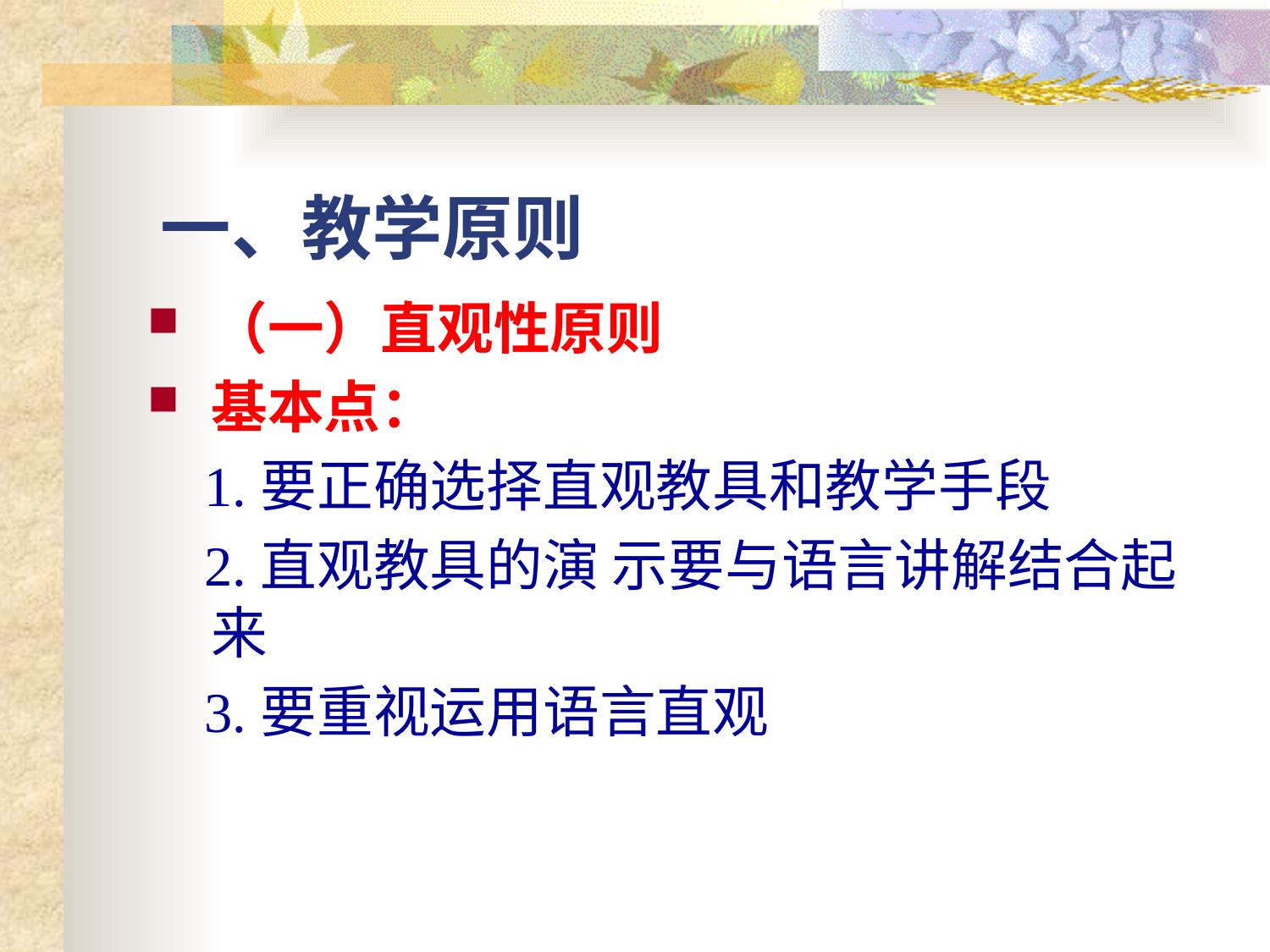

# 一、教学原则
（一）直观性原则
基本点：
    1.要正确选择直观教具和教学手段
    2.直观教具的演 示要与语言讲解结合起来
    3.要重视运用语言直观